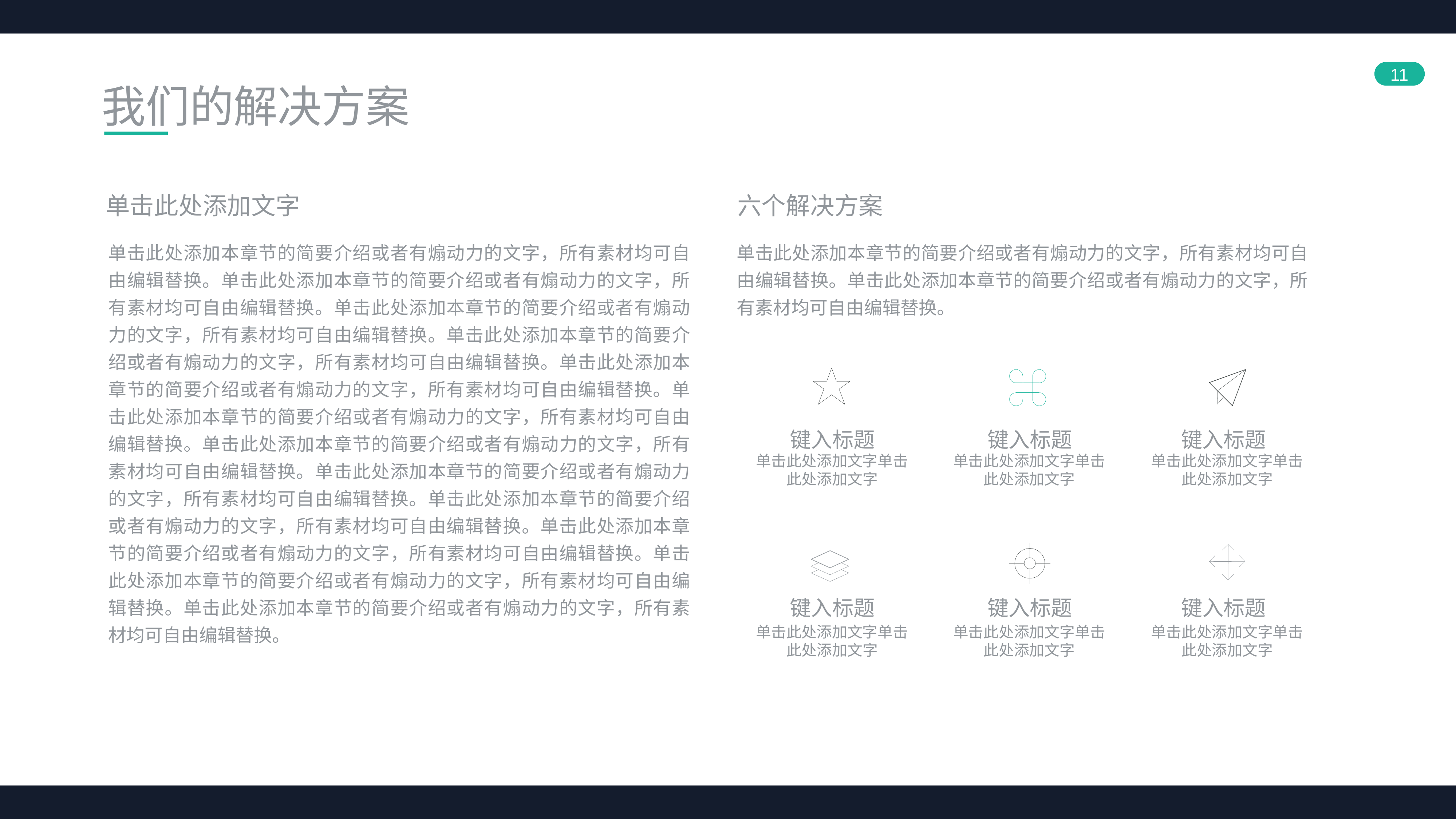

我们的解决方案

单击此处添加文字
六个解决方案
单击此处添加本章节的简要介绍或者有煽动力的文字，所有素材均可自由编辑替换。单击此处添加本章节的简要介绍或者有煽动力的文字，所有素材均可自由编辑替换。
单击此处添加本章节的简要介绍或者有煽动力的文字，所有素材均可自由编辑替换。单击此处添加本章节的简要介绍或者有煽动力的文字，所有素材均可自由编辑替换。单击此处添加本章节的简要介绍或者有煽动力的文字，所有素材均可自由编辑替换。单击此处添加本章节的简要介绍或者有煽动力的文字，所有素材均可自由编辑替换。单击此处添加本章节的简要介绍或者有煽动力的文字，所有素材均可自由编辑替换。单击此处添加本章节的简要介绍或者有煽动力的文字，所有素材均可自由编辑替换。单击此处添加本章节的简要介绍或者有煽动力的文字，所有素材均可自由编辑替换。单击此处添加本章节的简要介绍或者有煽动力的文字，所有素材均可自由编辑替换。单击此处添加本章节的简要介绍或者有煽动力的文字，所有素材均可自由编辑替换。单击此处添加本章节的简要介绍或者有煽动力的文字，所有素材均可自由编辑替换。单击此处添加本章节的简要介绍或者有煽动力的文字，所有素材均可自由编辑替换。单击此处添加本章节的简要介绍或者有煽动力的文字，所有素材均可自由编辑替换。

键入标题
键入标题
键入标题
单击此处添加文字单击此处添加文字
单击此处添加文字单击此处添加文字
单击此处添加文字单击此处添加文字

键入标题
键入标题
键入标题
单击此处添加文字单击此处添加文字
单击此处添加文字单击此处添加文字
单击此处添加文字单击此处添加文字